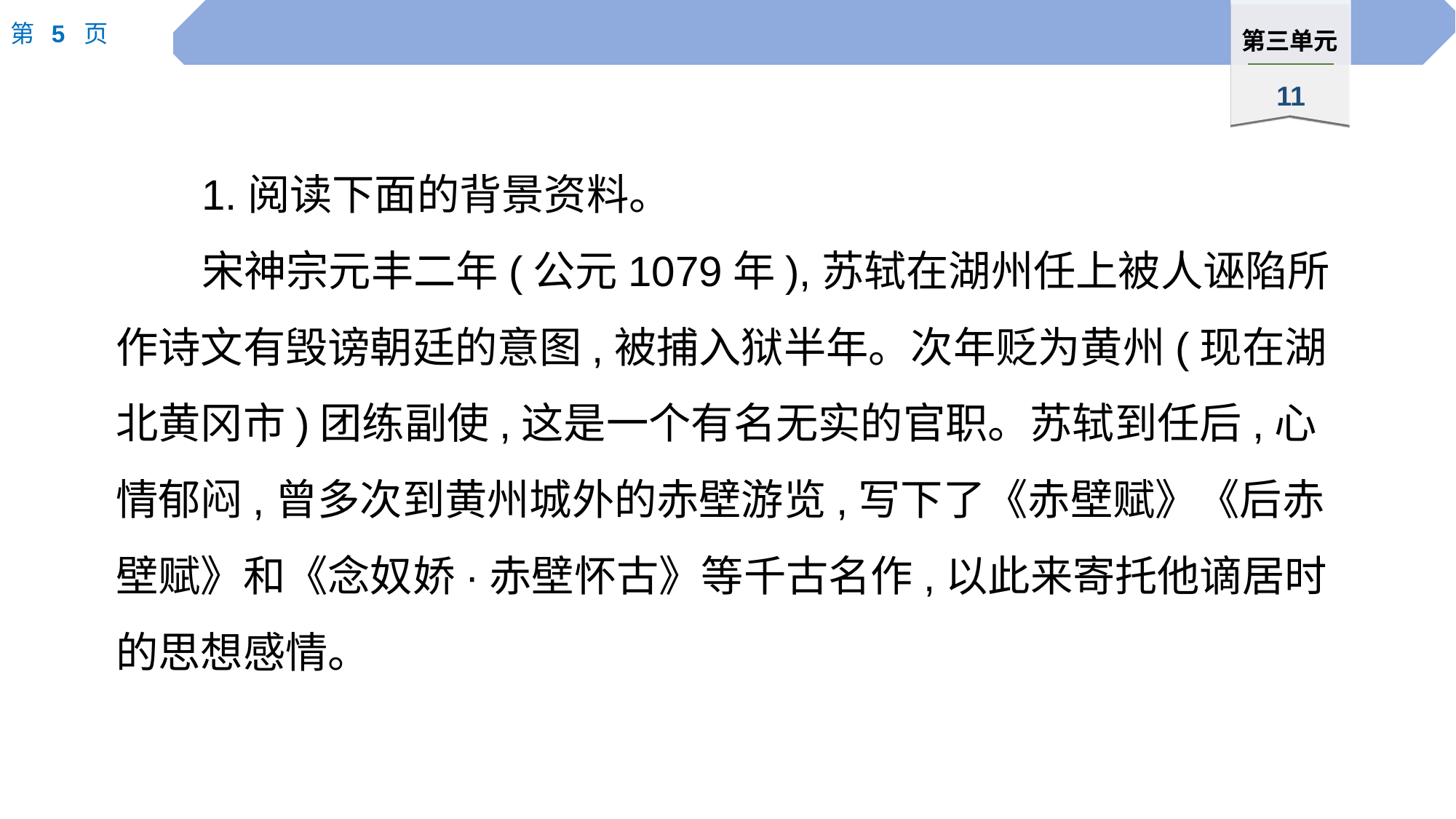

1.阅读下面的背景资料。
宋神宗元丰二年(公元1079年),苏轼在湖州任上被人诬陷所作诗文有毁谤朝廷的意图,被捕入狱半年。次年贬为黄州(现在湖北黄冈市)团练副使,这是一个有名无实的官职。苏轼到任后,心情郁闷,曾多次到黄州城外的赤壁游览,写下了《赤壁赋》《后赤壁赋》和《念奴娇·赤壁怀古》等千古名作,以此来寄托他谪居时的思想感情。